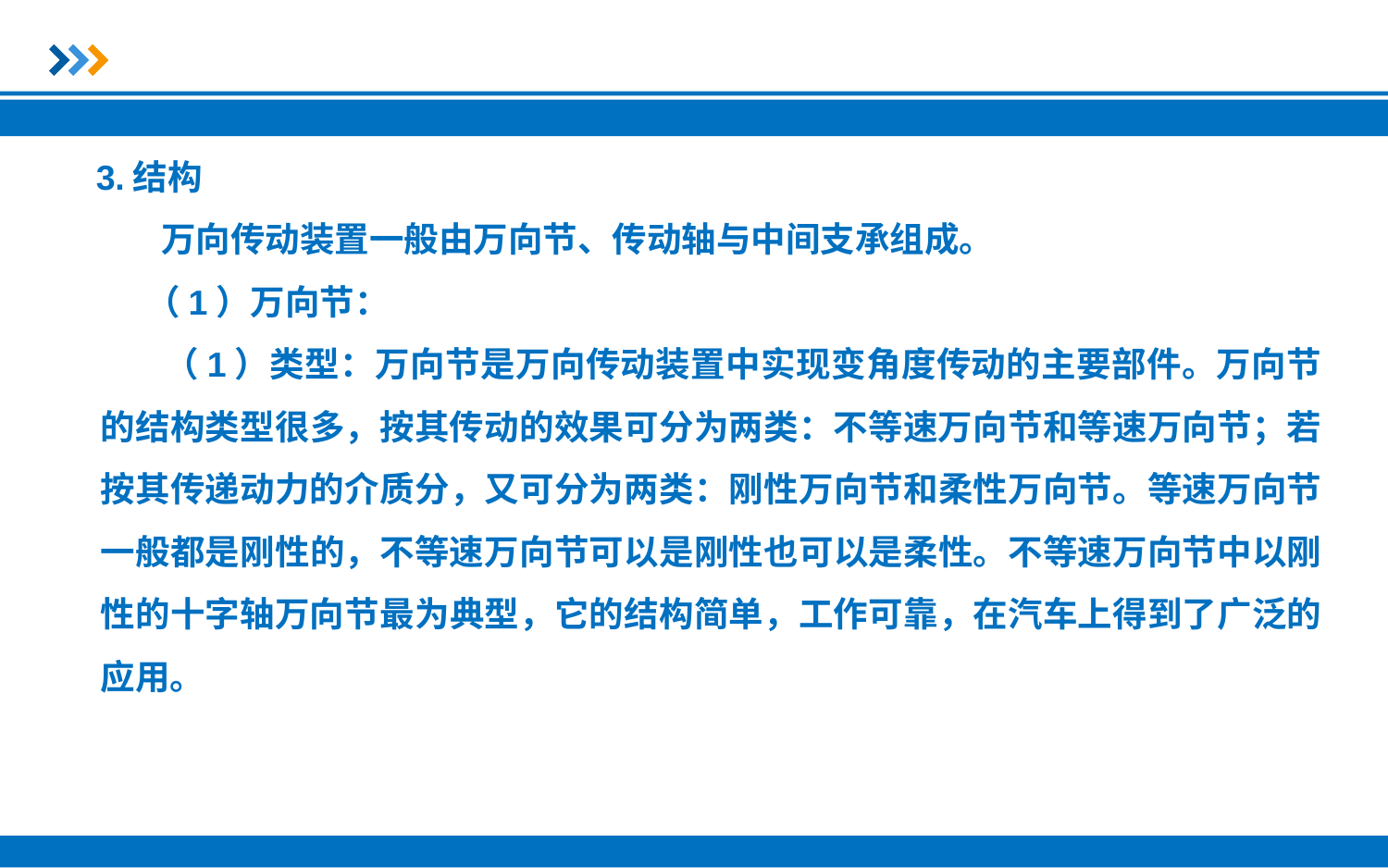

3.结构
       万向传动装置一般由万向节、传动轴与中间支承组成。
     （1）万向节：
 （1）类型：万向节是万向传动装置中实现变角度传动的主要部件。万向节的结构类型很多，按其传动的效果可分为两类：不等速万向节和等速万向节；若按其传递动力的介质分，又可分为两类：刚性万向节和柔性万向节。等速万向节一般都是刚性的，不等速万向节可以是刚性也可以是柔性。不等速万向节中以刚性的十字轴万向节最为典型，它的结构简单，工作可靠，在汽车上得到了广泛的应用。